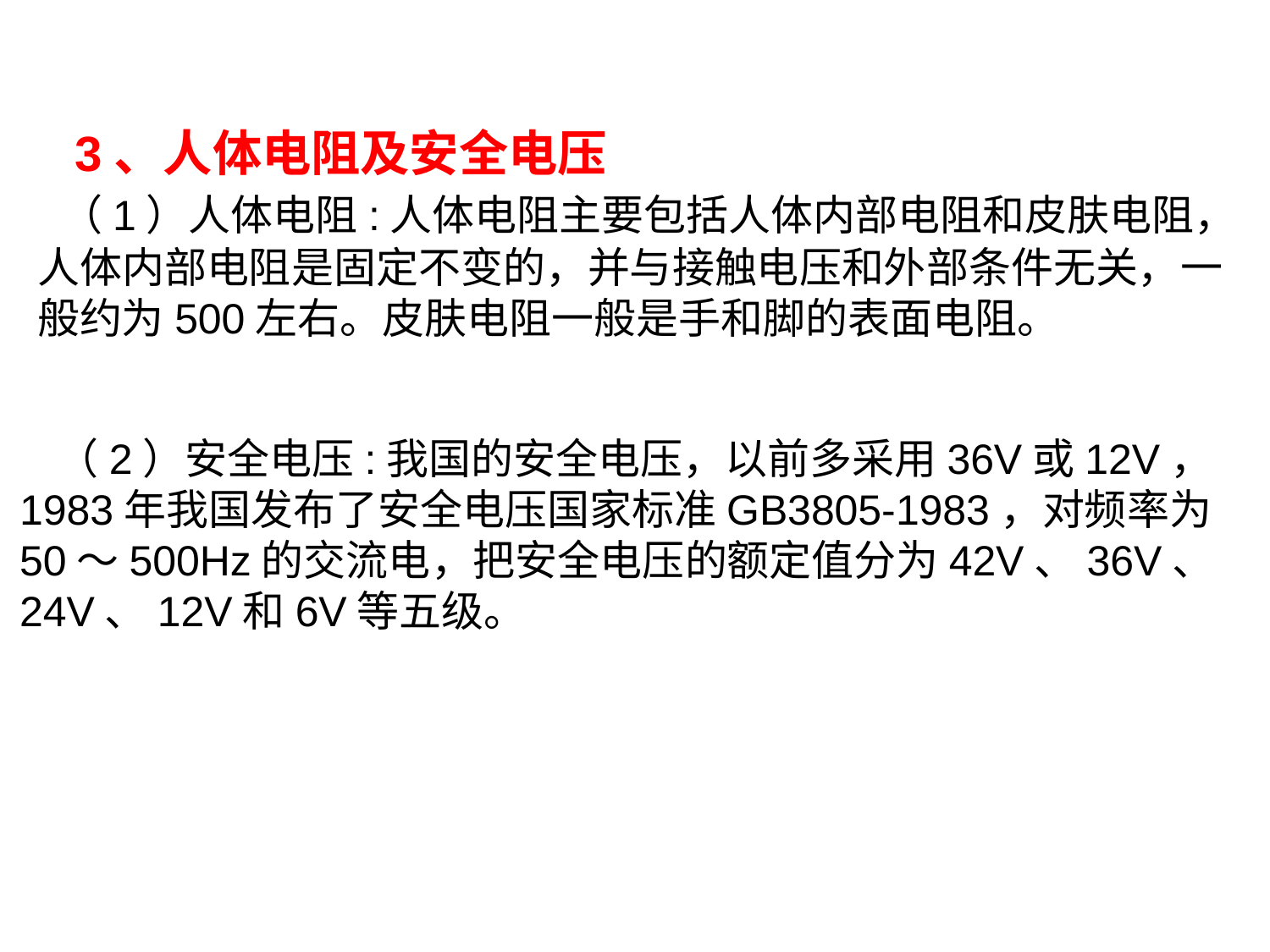

3、人体电阻及安全电压
 （1）人体电阻:人体电阻主要包括人体内部电阻和皮肤电阻，人体内部电阻是固定不变的，并与接触电压和外部条件无关，一般约为500左右。皮肤电阻一般是手和脚的表面电阻。
（2）安全电压:我国的安全电压，以前多采用36V或12V，1983年我国发布了安全电压国家标准GB3805-1983，对频率为50～500Hz的交流电，把安全电压的额定值分为42V、36V、24V、12V和6V等五级。